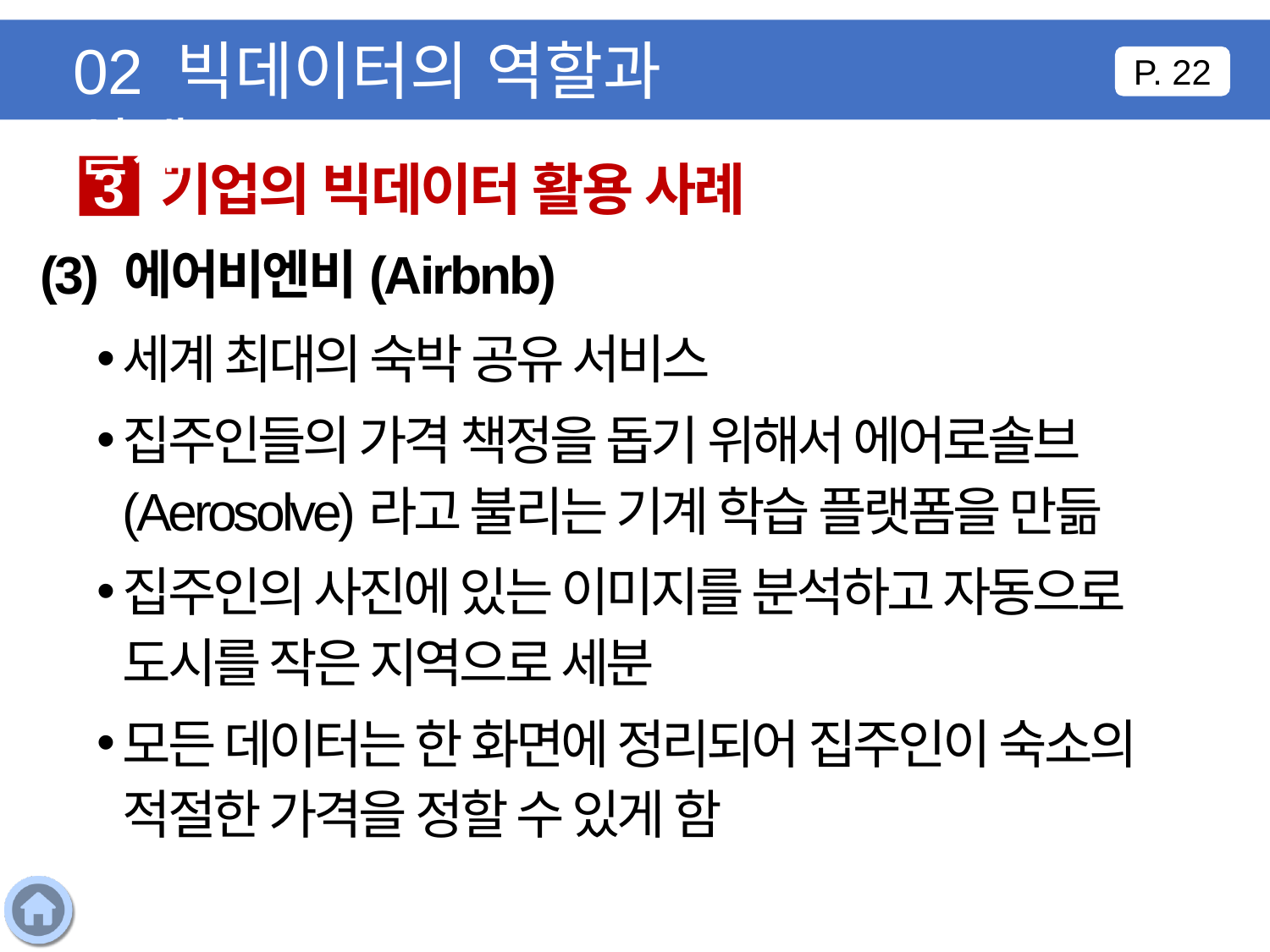

02 빅데이터의 역할과 실제
P. 22
기업의 빅데이터 활용 사례
3
(3) 에어비엔비(Airbnb)
세계 최대의 숙박 공유 서비스
집주인들의 가격 책정을 돕기 위해서 에어로솔브(Aerosolve)라고 불리는 기계 학습 플랫폼을 만듦
집주인의 사진에 있는 이미지를 분석하고 자동으로 도시를 작은 지역으로 세분
모든 데이터는 한 화면에 정리되어 집주인이 숙소의 적절한 가격을 정할 수 있게 함